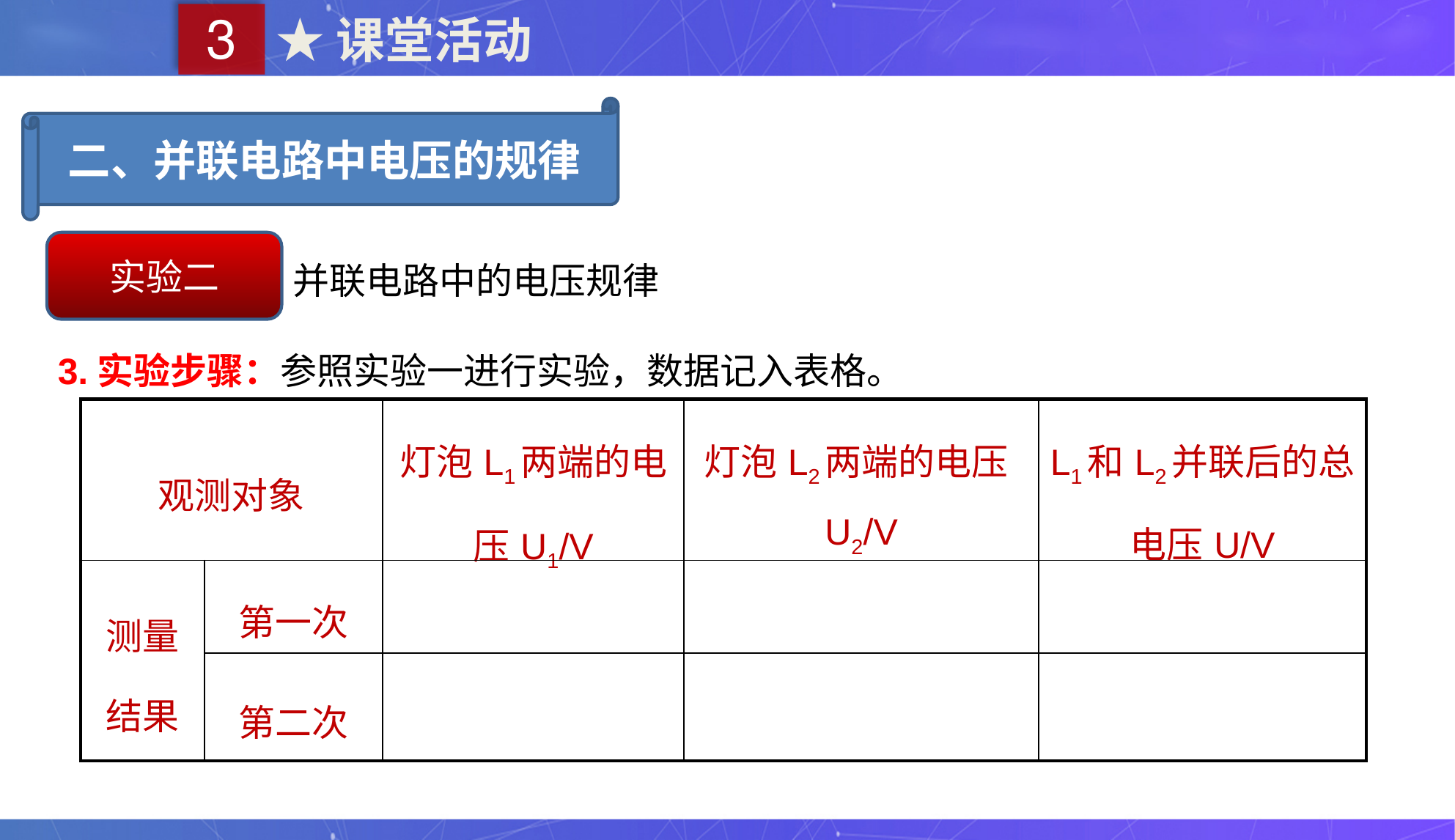

3
★课堂活动
二、并联电路中电压的规律
并联电路中的电压规律
实验二
3.实验步骤：参照实验一进行实验，数据记入表格。
| 观测对象 |  | 灯泡L1两端的电压U1/V | 灯泡L2两端的电压U2/V | L1和L2并联后的总电压U/V |
| --- | --- | --- | --- | --- |
| 测量结果 | 第一次 |  |  |  |
|  | 第二次 |  |  |  |